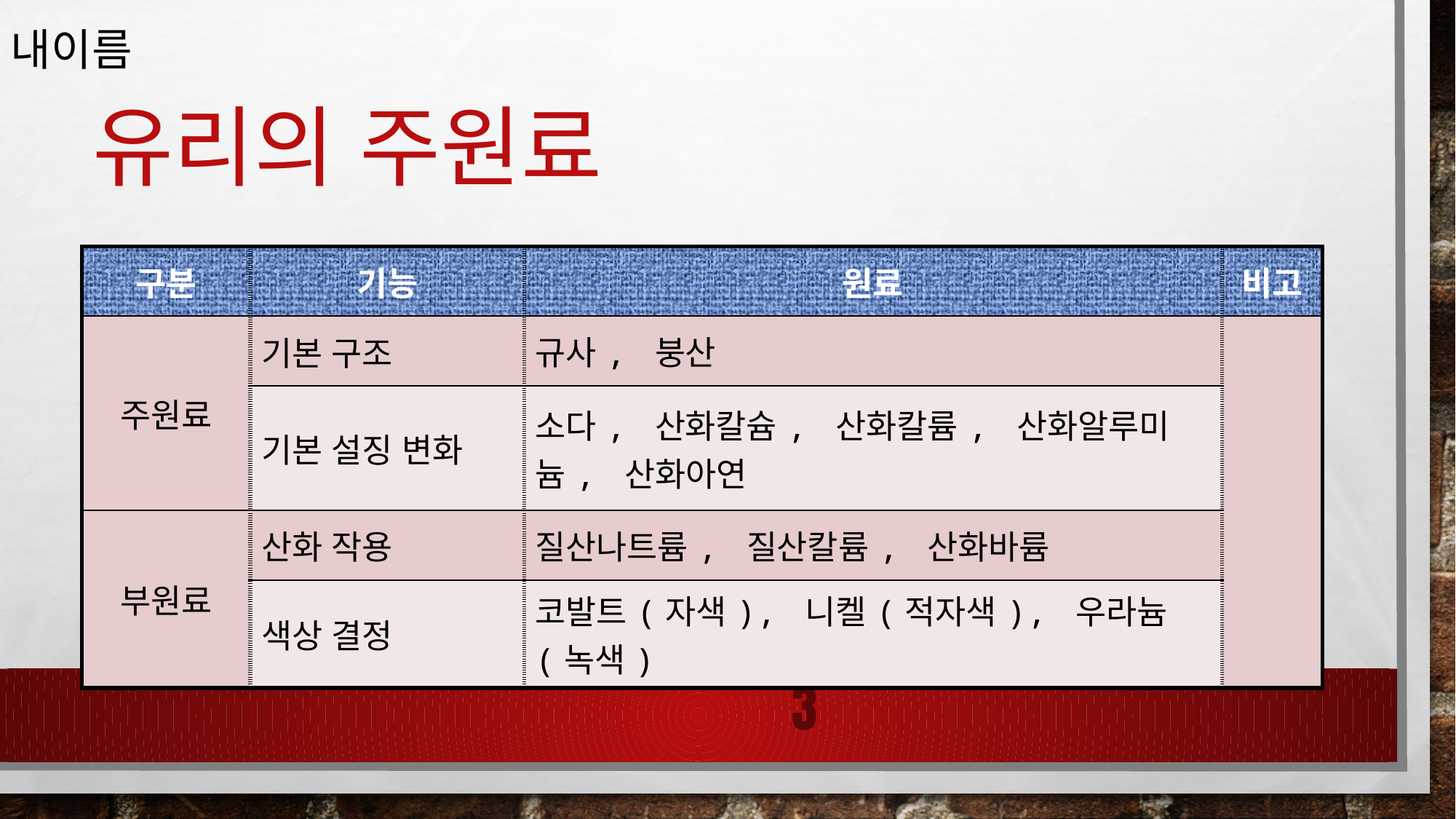

# 유리의 주원료
| 구분 | 기능 | 원료 | 비고 |
| --- | --- | --- | --- |
| 주원료 | 기본 구조 | 규사, 붕산 |  |
|  | 기본 설징 변화 | 소다, 산화칼슘, 산화칼륨, 산화알루미늄, 산화아연 |  |
| 부원료 | 산화 작용 | 질산나트륨, 질산칼륨, 산화바륨 |  |
|  | 색상 결정 | 코발트(자색), 니켈(적자색), 우라늄(녹색) |  |
3